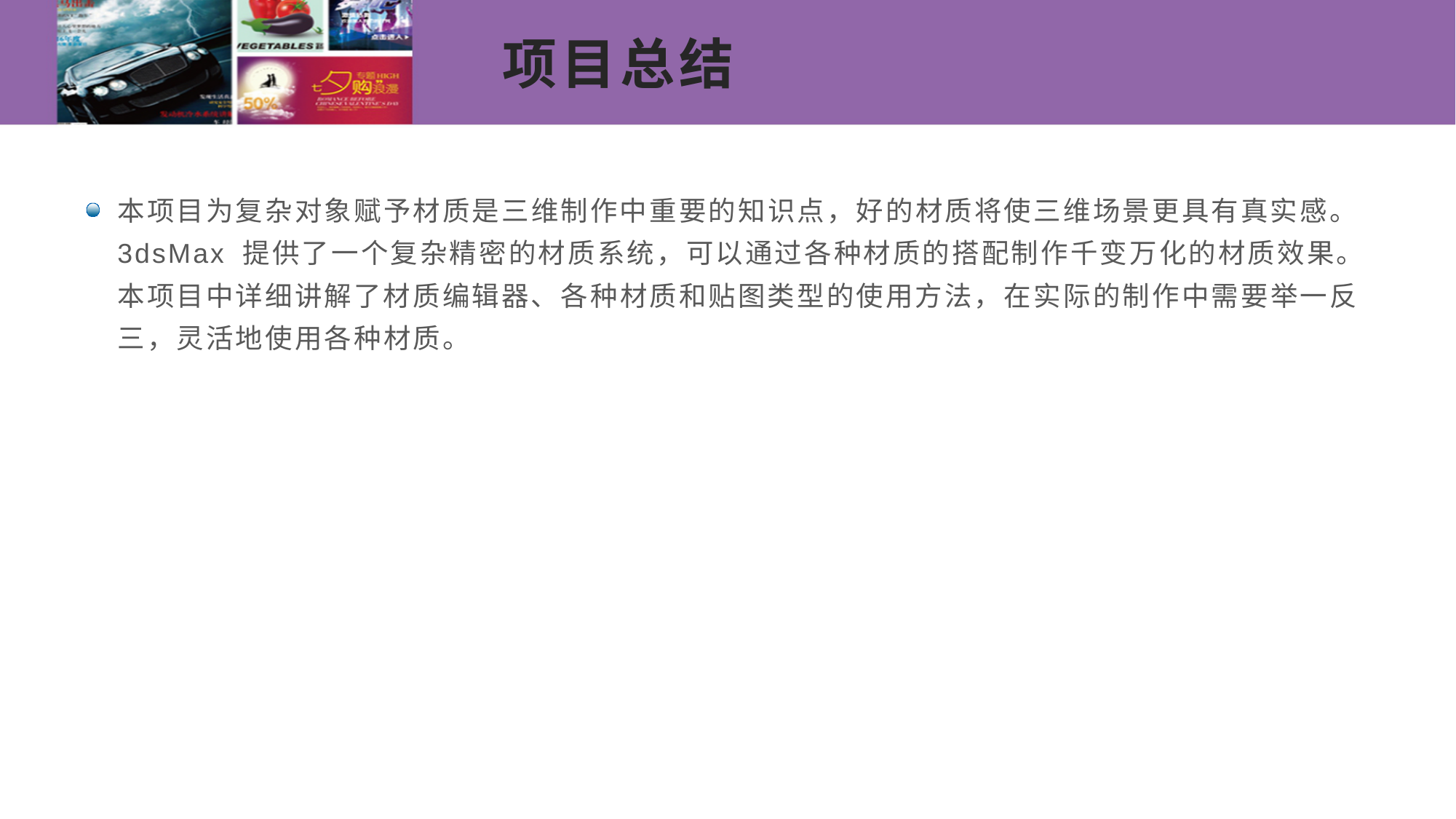

# 项目总结
本项目为复杂对象赋予材质是三维制作中重要的知识点，好的材质将使三维场景更具有真实感。3dsMax 提供了一个复杂精密的材质系统，可以通过各种材质的搭配制作千变万化的材质效果。本项目中详细讲解了材质编辑器、各种材质和贴图类型的使用方法，在实际的制作中需要举一反三，灵活地使用各种材质。